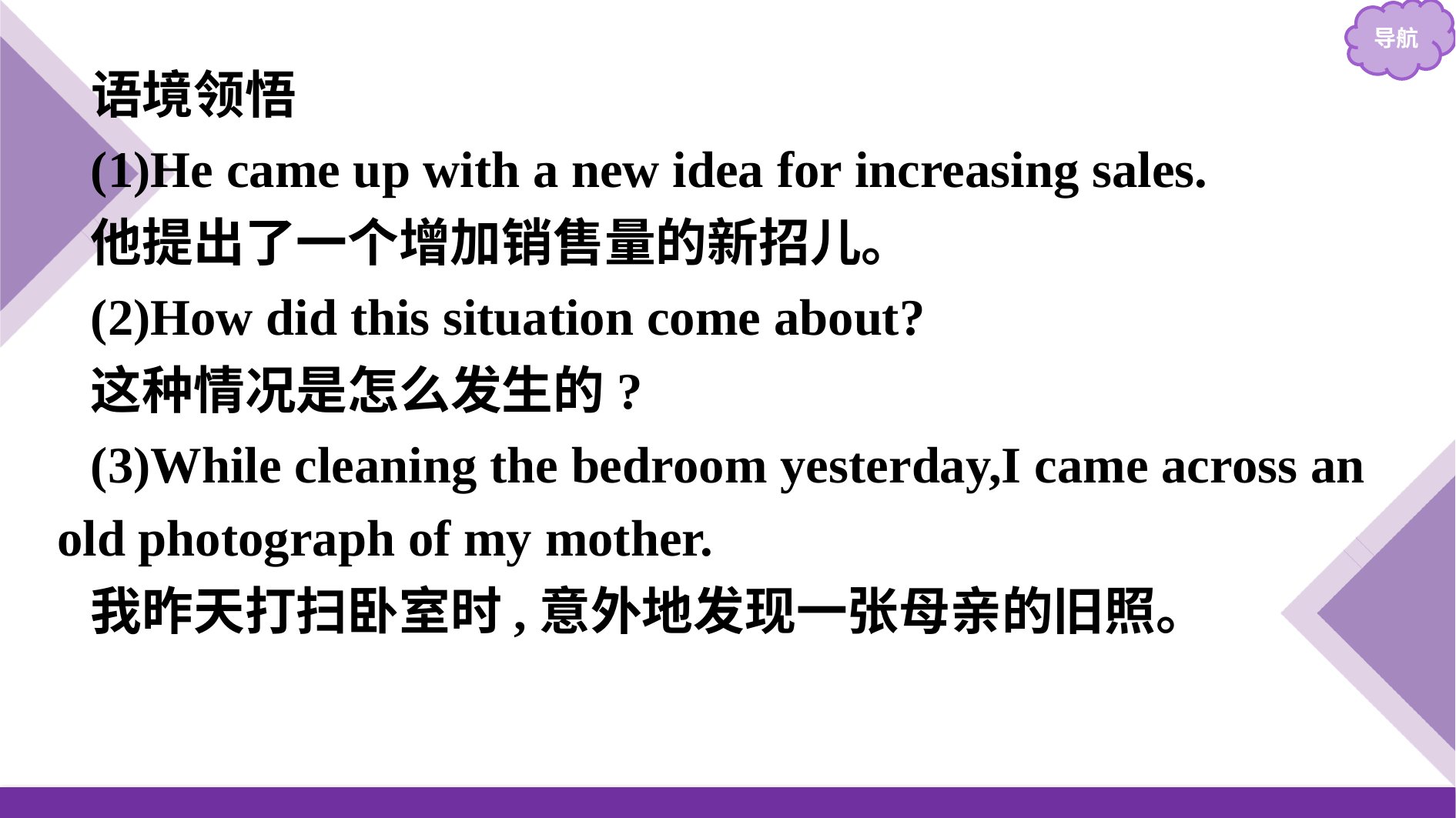

语境领悟
(1)He came up with a new idea for increasing sales.
他提出了一个增加销售量的新招儿。
(2)How did this situation come about?
这种情况是怎么发生的?
(3)While cleaning the bedroom yesterday,I came across an old photograph of my mother.
我昨天打扫卧室时,意外地发现一张母亲的旧照。